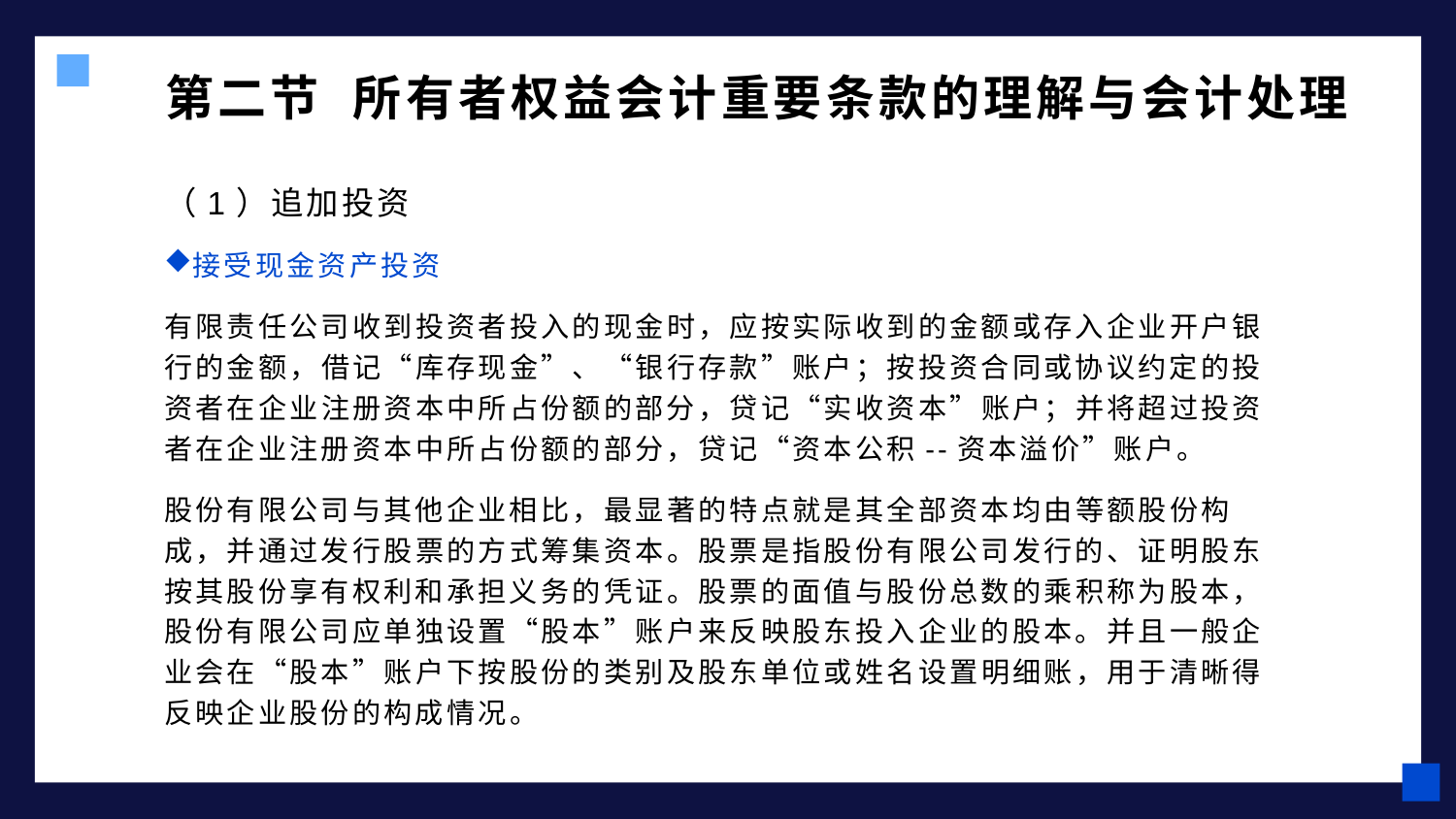

# 第二节  所有者权益会计重要条款的理解与会计处理
（1）追加投资
接受现金资产投资
有限责任公司收到投资者投入的现金时，应按实际收到的金额或存入企业开户银行的金额，借记“库存现金”、“银行存款”账户；按投资合同或协议约定的投资者在企业注册资本中所占份额的部分，贷记“实收资本”账户；并将超过投资者在企业注册资本中所占份额的部分，贷记“资本公积--资本溢价”账户。
股份有限公司与其他企业相比，最显著的特点就是其全部资本均由等额股份构成，并通过发行股票的方式筹集资本。股票是指股份有限公司发行的、证明股东按其股份享有权利和承担义务的凭证。股票的面值与股份总数的乘积称为股本，股份有限公司应单独设置“股本”账户来反映股东投入企业的股本。并且一般企业会在“股本”账户下按股份的类别及股东单位或姓名设置明细账，用于清晰得反映企业股份的构成情况。